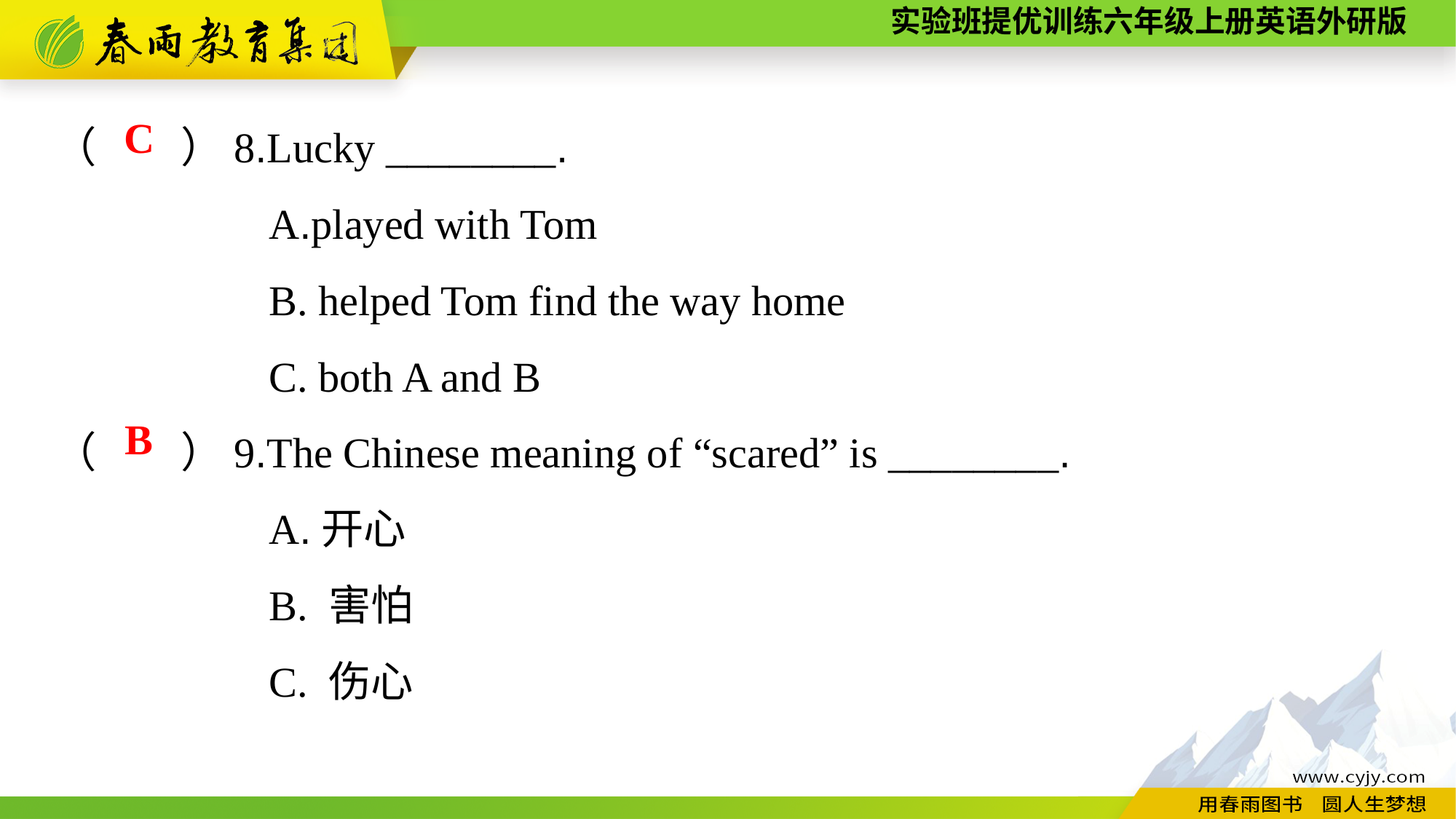

（　　）8.Lucky ________.
A.played with Tom
B. helped Tom find the way home
C. both A and B
（　　）9.The Chinese meaning of “scared” is ________.
A.开心
B. 害怕
C. 伤心
C
B